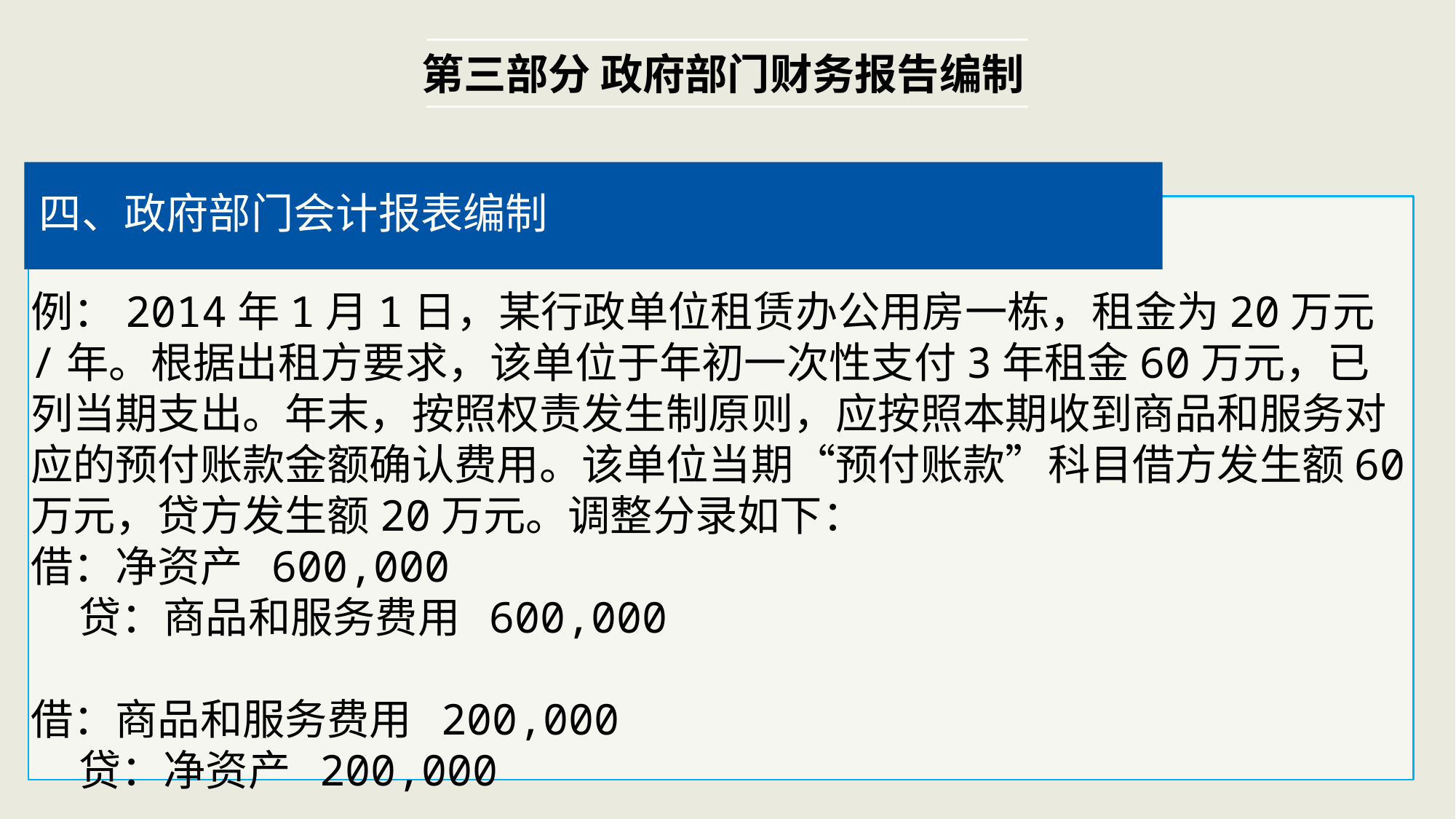

第三部分 政府部门财务报告编制

四、政府部门会计报表编制

例：2014年1月1日，某行政单位租赁办公用房一栋，租金为20万元/年。根据出租方要求，该单位于年初一次性支付3年租金60万元，已列当期支出。年末，按照权责发生制原则，应按照本期收到商品和服务对应的预付账款金额确认费用。该单位当期“预付账款”科目借方发生额60万元，贷方发生额20万元。调整分录如下：
借：净资产  600,000
    贷：商品和服务费用  600,000

借：商品和服务费用  200,000
    贷：净资产  200,000
81